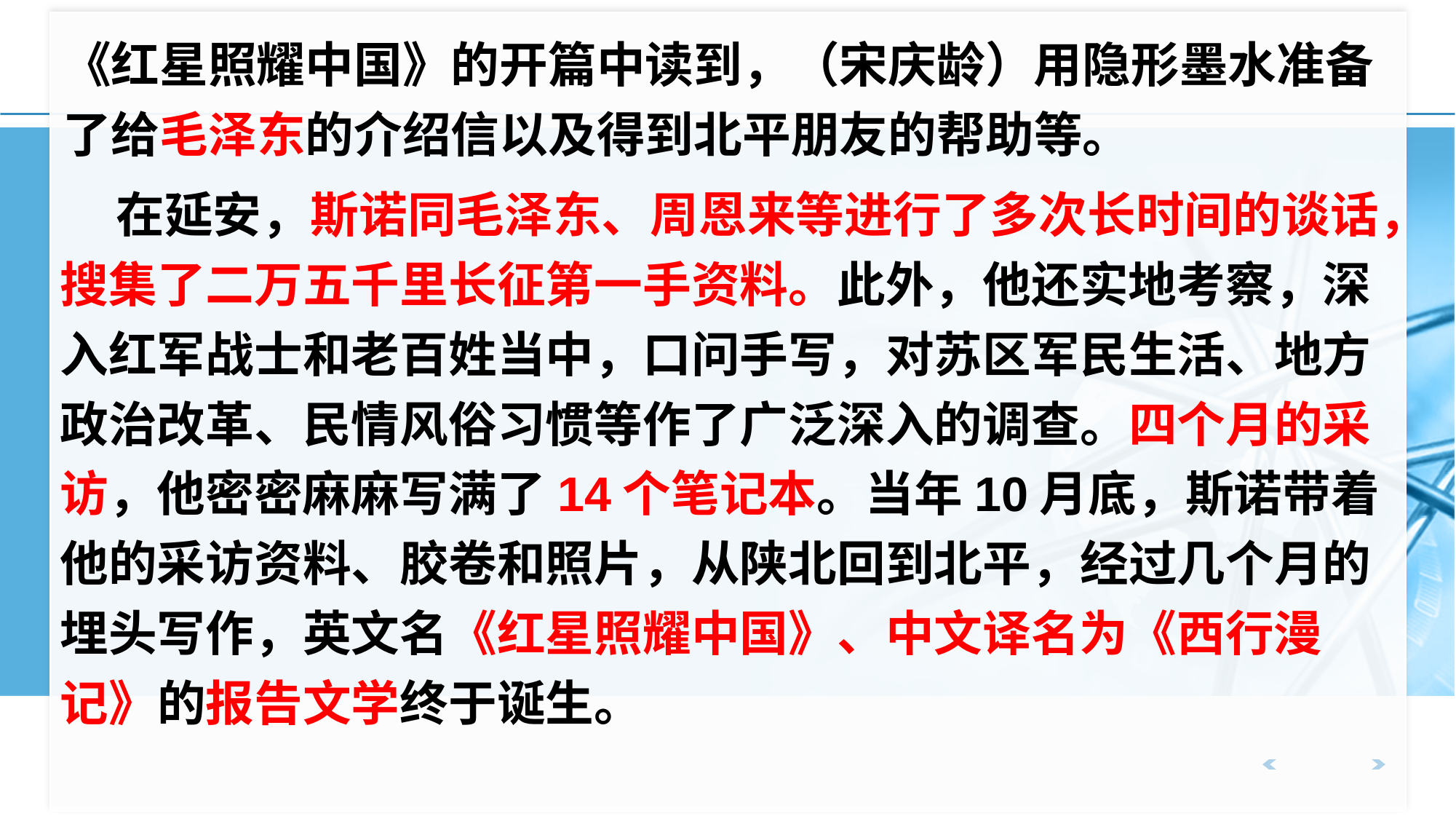

《红星照耀中国》的开篇中读到，（宋庆龄）用隐形墨水准备了给毛泽东的介绍信以及得到北平朋友的帮助等。
    在延安，斯诺同毛泽东、周恩来等进行了多次长时间的谈话，搜集了二万五千里长征第一手资料。此外，他还实地考察，深入红军战士和老百姓当中，口问手写，对苏区军民生活、地方政治改革、民情风俗习惯等作了广泛深入的调查。四个月的采访，他密密麻麻写满了14个笔记本。当年10月底，斯诺带着他的采访资料、胶卷和照片，从陕北回到北平，经过几个月的埋头写作，英文名《红星照耀中国》、中文译名为《西行漫记》的报告文学终于诞生。